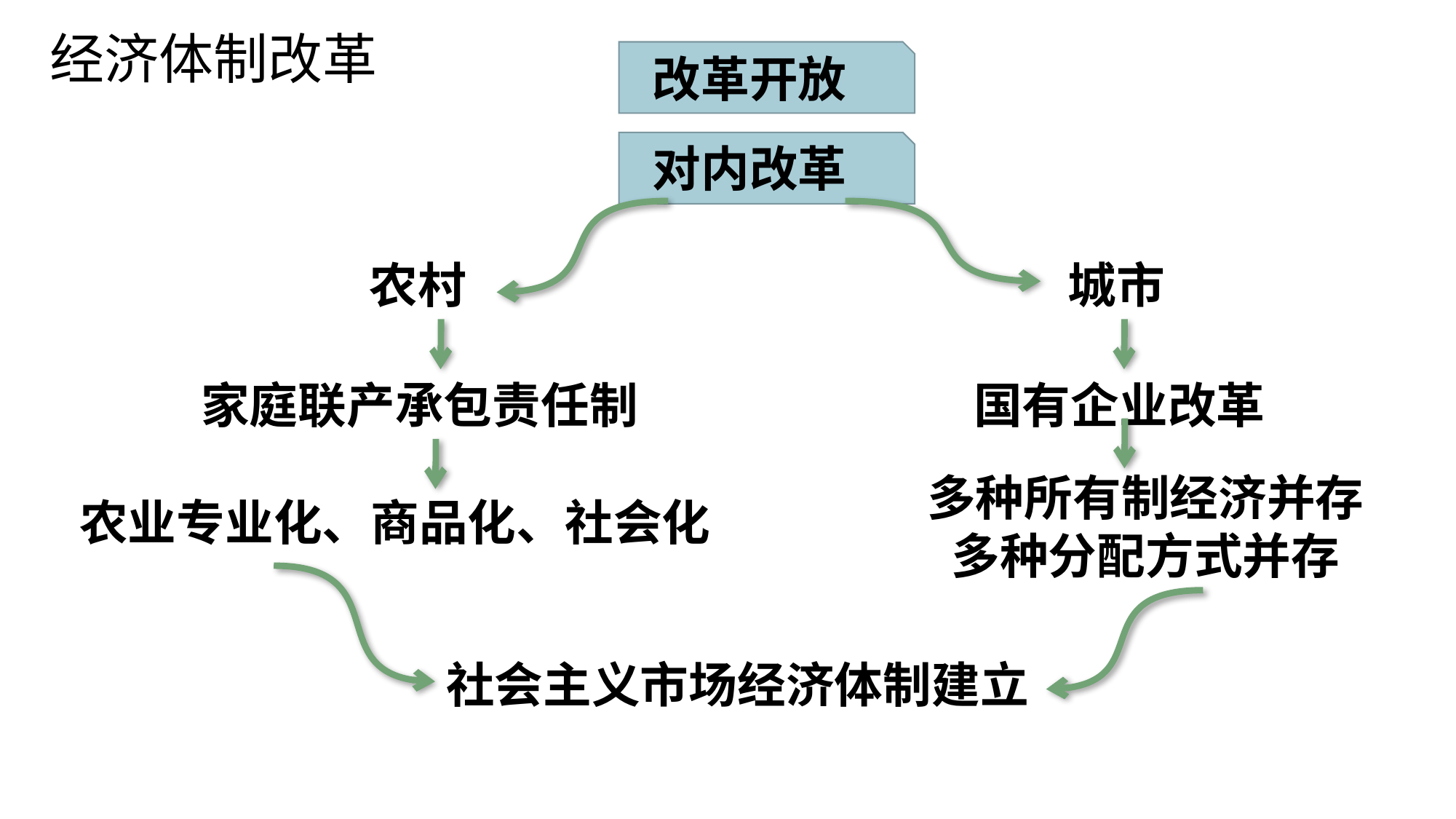

经济体制改革

改革开放

对内改革
农村
城市
家庭联产承包责任制
国有企业改革
多种所有制经济并存多种分配方式并存
农业专业化、商品化、社会化
社会主义市场经济体制建立